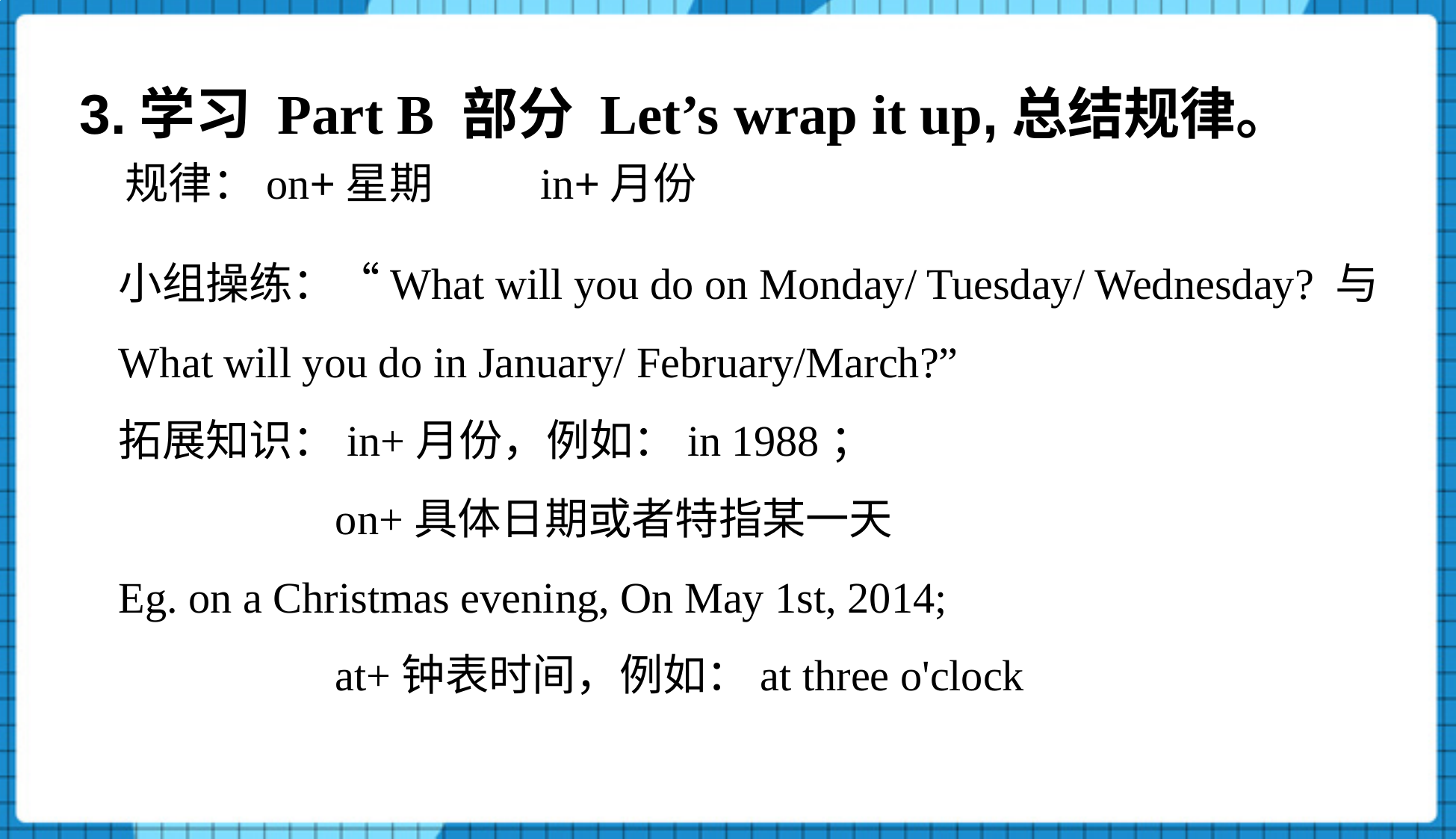

3.学习 Part B 部分 Let’s wrap it up,总结规律。
规律：on+星期          in+月份
小组操练：“What will you do on Monday/ Tuesday/ Wednesday? 与 What will you do in January/ February/March?”
拓展知识：in+月份，例如：in 1988；
                    on+具体日期或者特指某一天
Eg. on a Christmas evening, On May 1st, 2014;
                    at+钟表时间，例如：at three o'clock